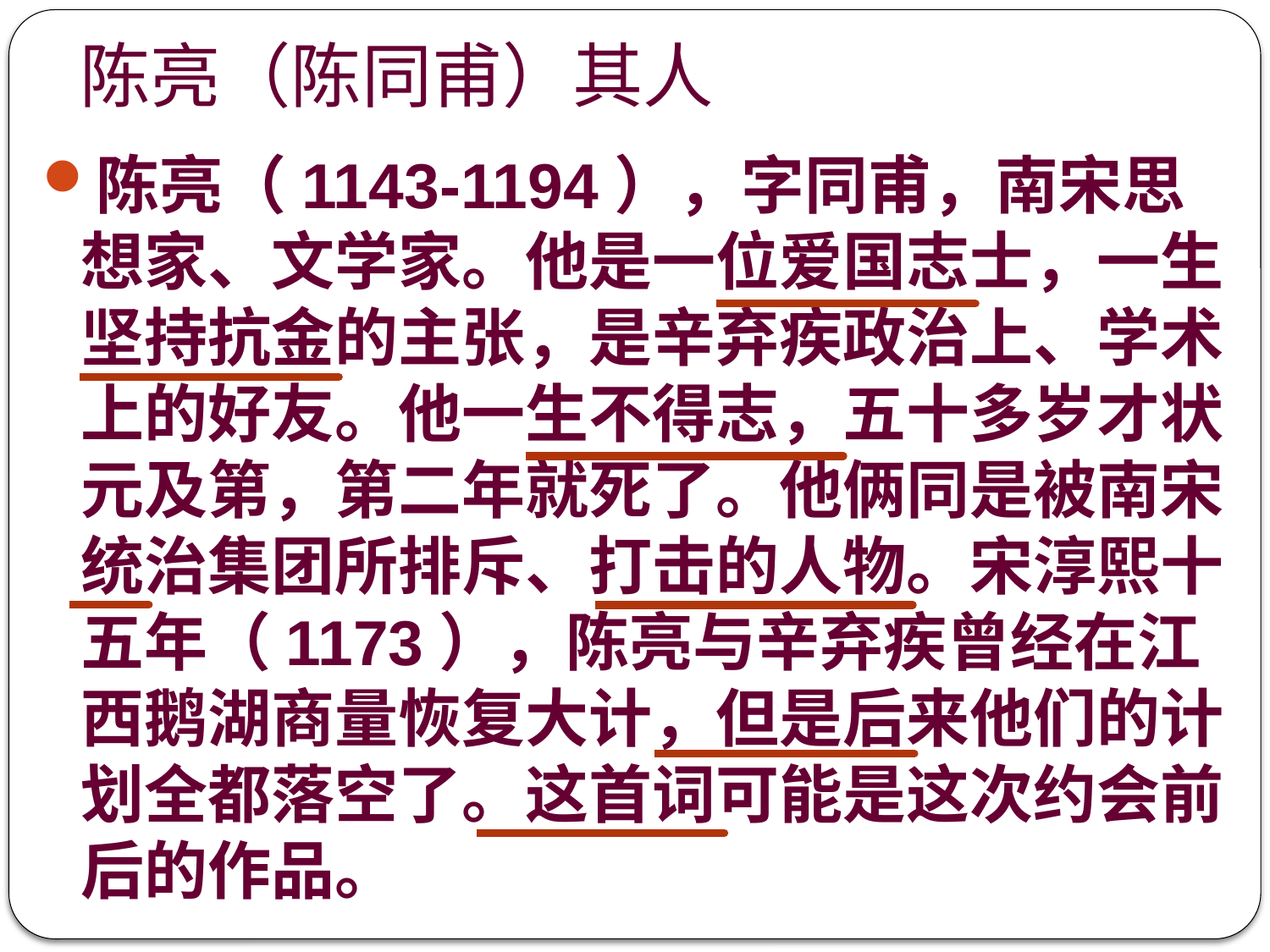

# 陈亮（陈同甫）其人
陈亮（1143-1194），字同甫，南宋思想家、文学家。他是一位爱国志士，一生坚持抗金的主张，是辛弃疾政治上、学术上的好友。他一生不得志，五十多岁才状元及第，第二年就死了。他俩同是被南宋统治集团所排斥、打击的人物。宋淳熙十五年（1173），陈亮与辛弃疾曾经在江西鹅湖商量恢复大计，但是后来他们的计划全都落空了。这首词可能是这次约会前后的作品。